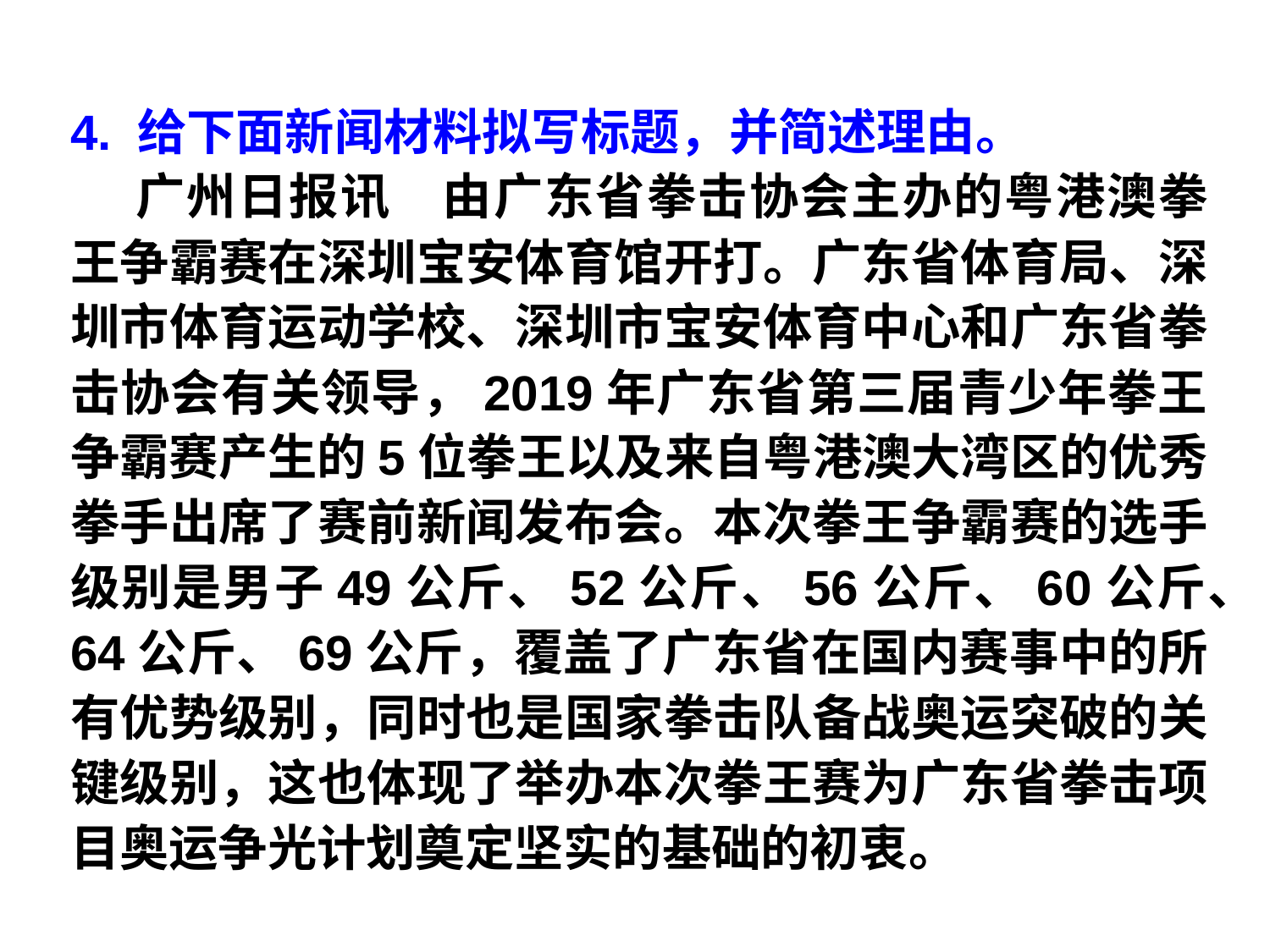

4. 给下面新闻材料拟写标题，并简述理由。
    广州日报讯　由广东省拳击协会主办的粤港澳拳王争霸赛在深圳宝安体育馆开打。广东省体育局、深圳市体育运动学校、深圳市宝安体育中心和广东省拳击协会有关领导，2019年广东省第三届青少年拳王争霸赛产生的5位拳王以及来自粤港澳大湾区的优秀拳手出席了赛前新闻发布会。本次拳王争霸赛的选手级别是男子49公斤、52公斤、56公斤、60公斤、64公斤、69公斤，覆盖了广东省在国内赛事中的所有优势级别，同时也是国家拳击队备战奥运突破的关键级别，这也体现了举办本次拳王赛为广东省拳击项目奥运争光计划奠定坚实的基础的初衷。